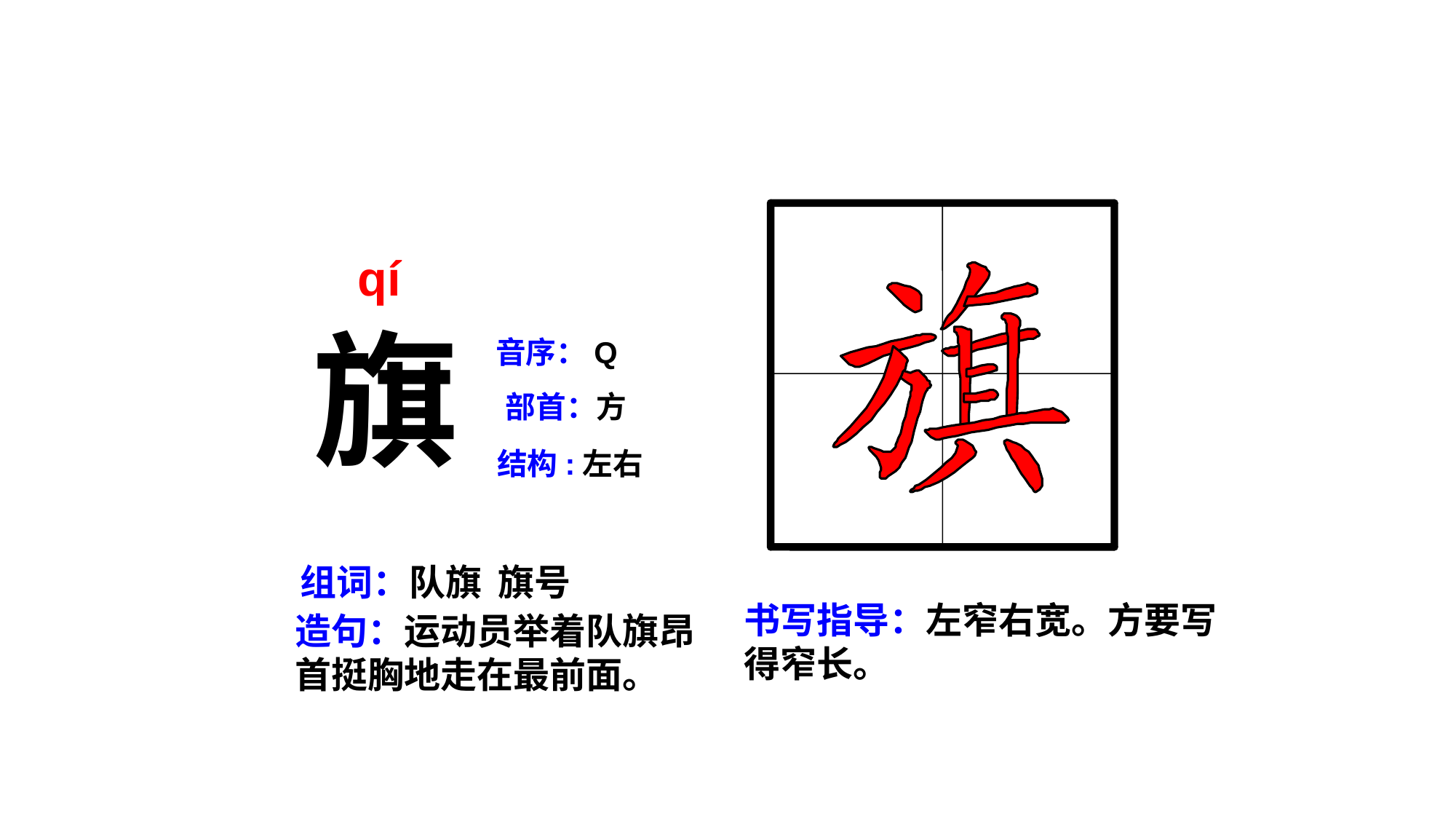

qí

旗

音序：Q

部首：方

结构:左右

组词：队旗  旗号
书写指导：左窄右宽。方要写得窄长。
造句：运动员举着队旗昂首挺胸地走在最前面。